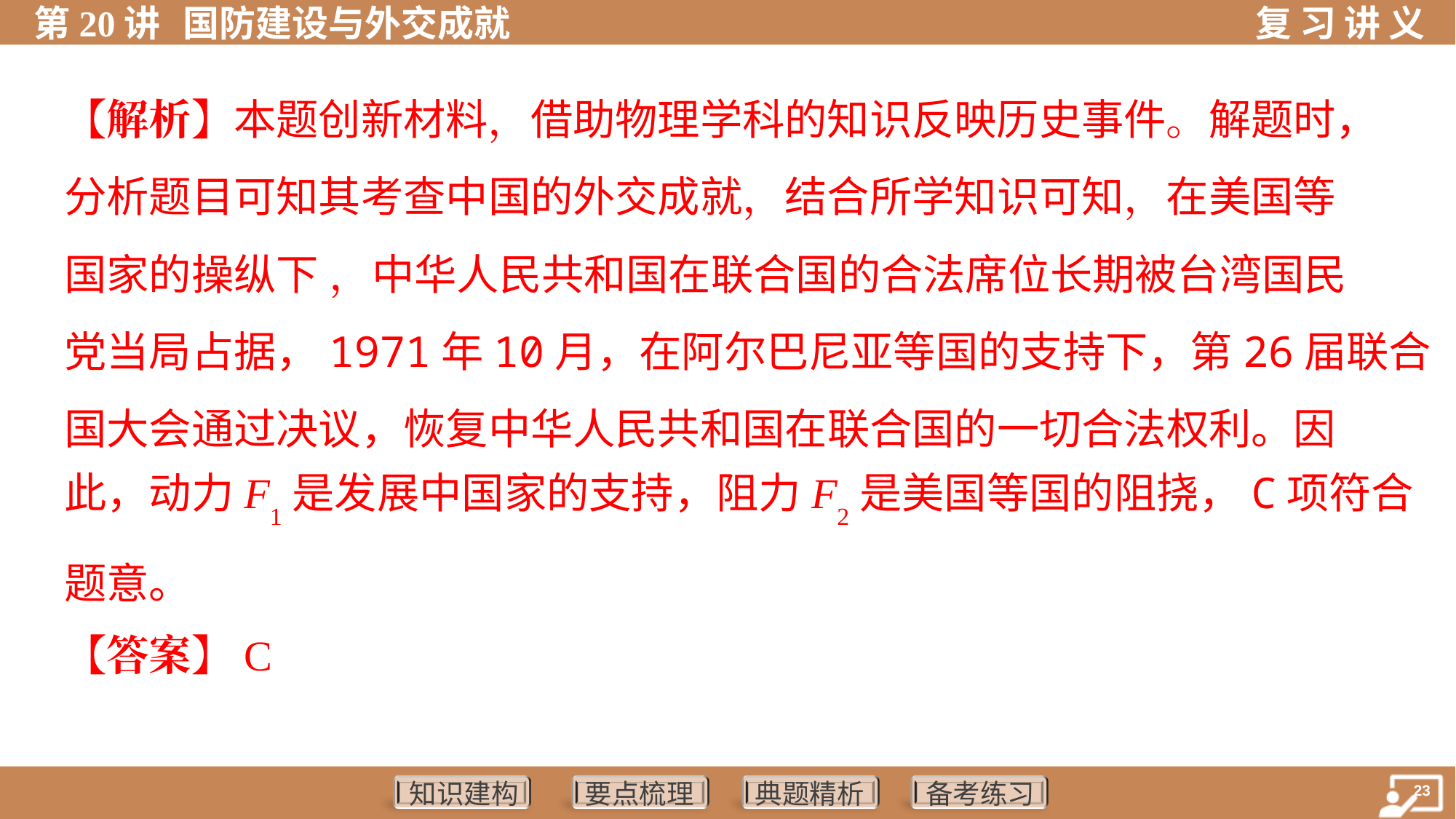

【解析】本题创新材料，借助物理学科的知识反映历史事件。解题时，
分析题目可知其考查中国的外交成就，结合所学知识可知，在美国等
国家的操纵下 ，中华人民共和国在联合国的合法席位长期被台湾国民
党当局占据，1971年10月，在阿尔巴尼亚等国的支持下，第26届联合
国大会通过决议，恢复中华人民共和国在联合国的一切合法权利。因
此，动力F1是发展中国家的支持，阻力F2是美国等国的阻挠，C项符合
题意。
【答案】C